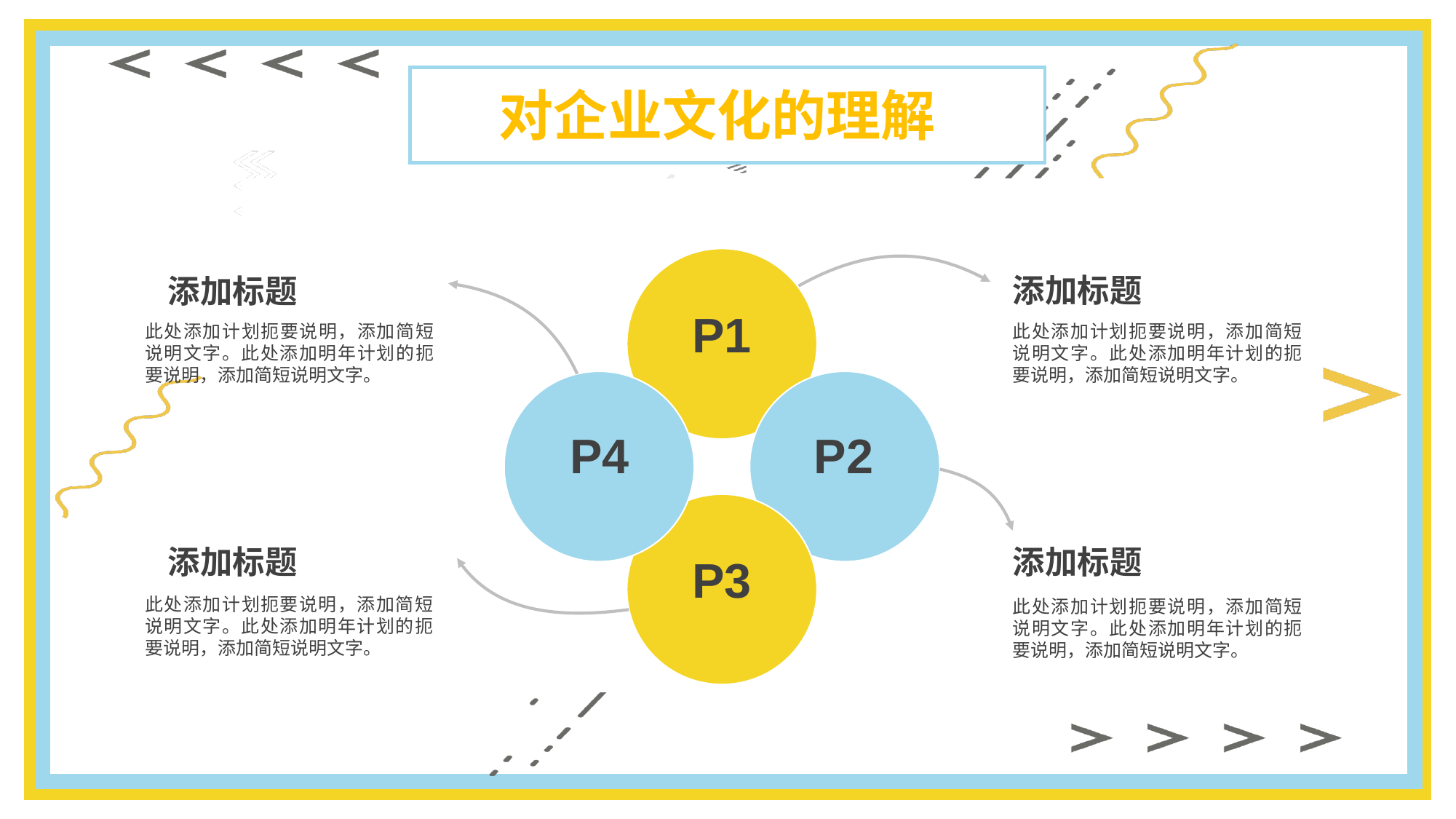

对企业文化的理解

添加标题
添加标题

此处添加计划扼要说明，添加简短说明文字。此处添加明年计划的扼要说明，添加简短说明文字。
此处添加计划扼要说明，添加简短说明文字。此处添加明年计划的扼要说明，添加简短说明文字。
P1

P2
P4

添加标题
添加标题

P3
此处添加计划扼要说明，添加简短说明文字。此处添加明年计划的扼要说明，添加简短说明文字。
此处添加计划扼要说明，添加简短说明文字。此处添加明年计划的扼要说明，添加简短说明文字。